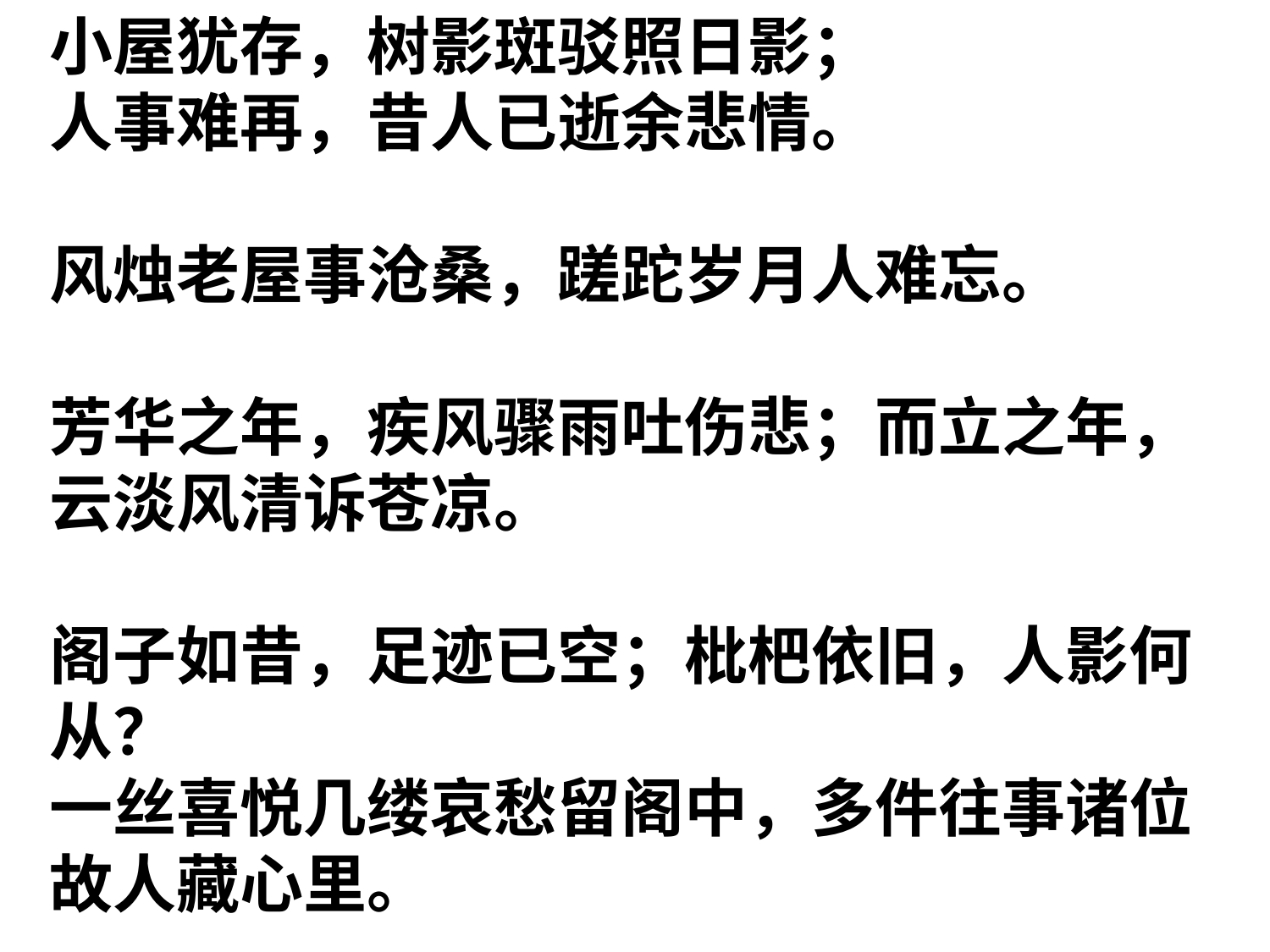

小屋犹存，树影斑驳照日影；
人事难再，昔人已逝余悲情。

风烛老屋事沧桑，蹉跎岁月人难忘。

芳华之年，疾风骤雨吐伤悲；而立之年，云淡风清诉苍凉。

阁子如昔，足迹已空；枇杷依旧，人影何从？
一丝喜悦几缕哀愁留阁中，多件往事诸位故人藏心里。